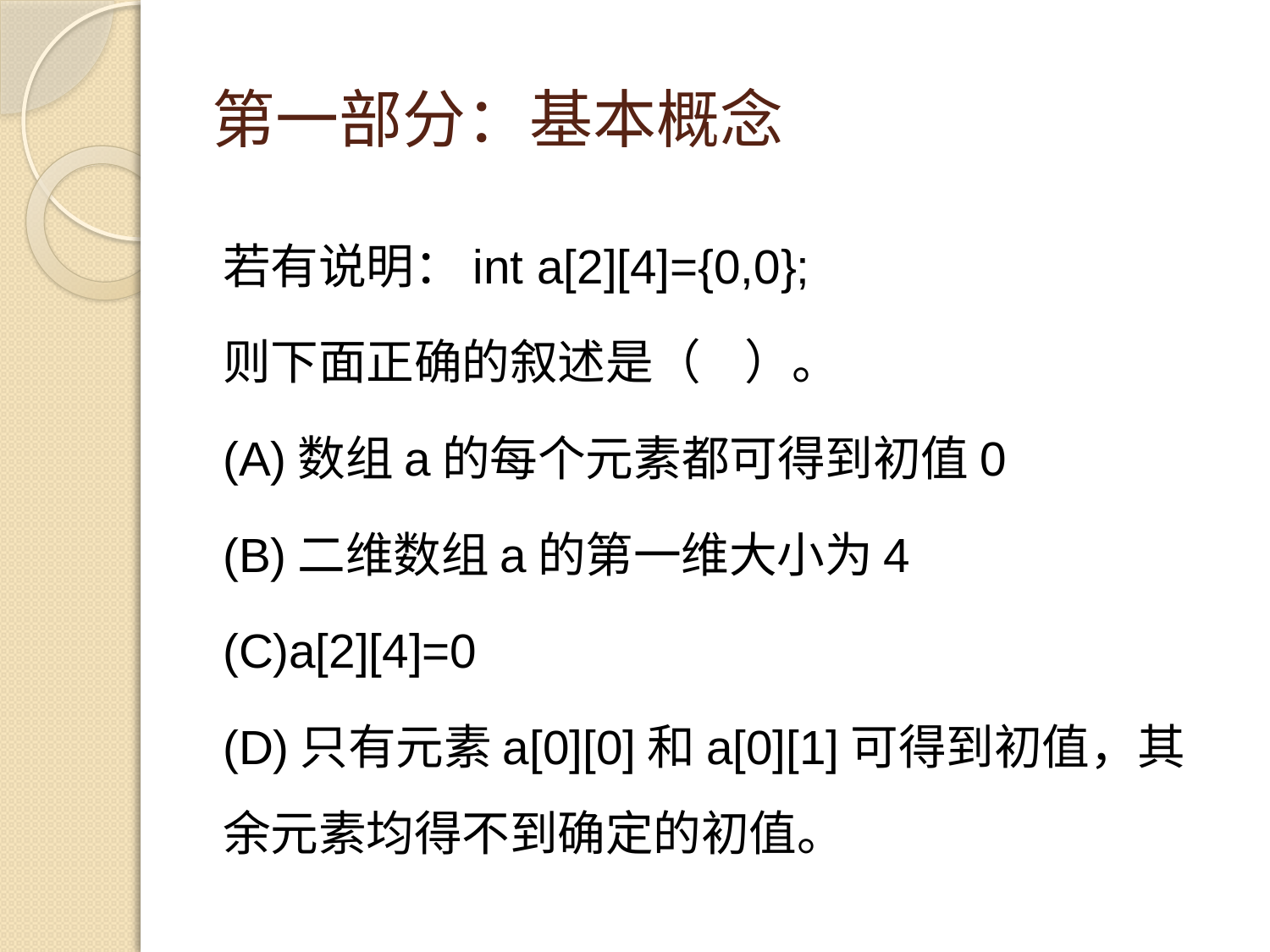

# 第一部分：基本概念
若有说明：int a[2][4]={0,0};
则下面正确的叙述是（    ）。
(A)数组a的每个元素都可得到初值0
(B)二维数组a的第一维大小为4
(C)a[2][4]=0
(D)只有元素a[0][0]和a[0][1]可得到初值，其余元素均得不到确定的初值。